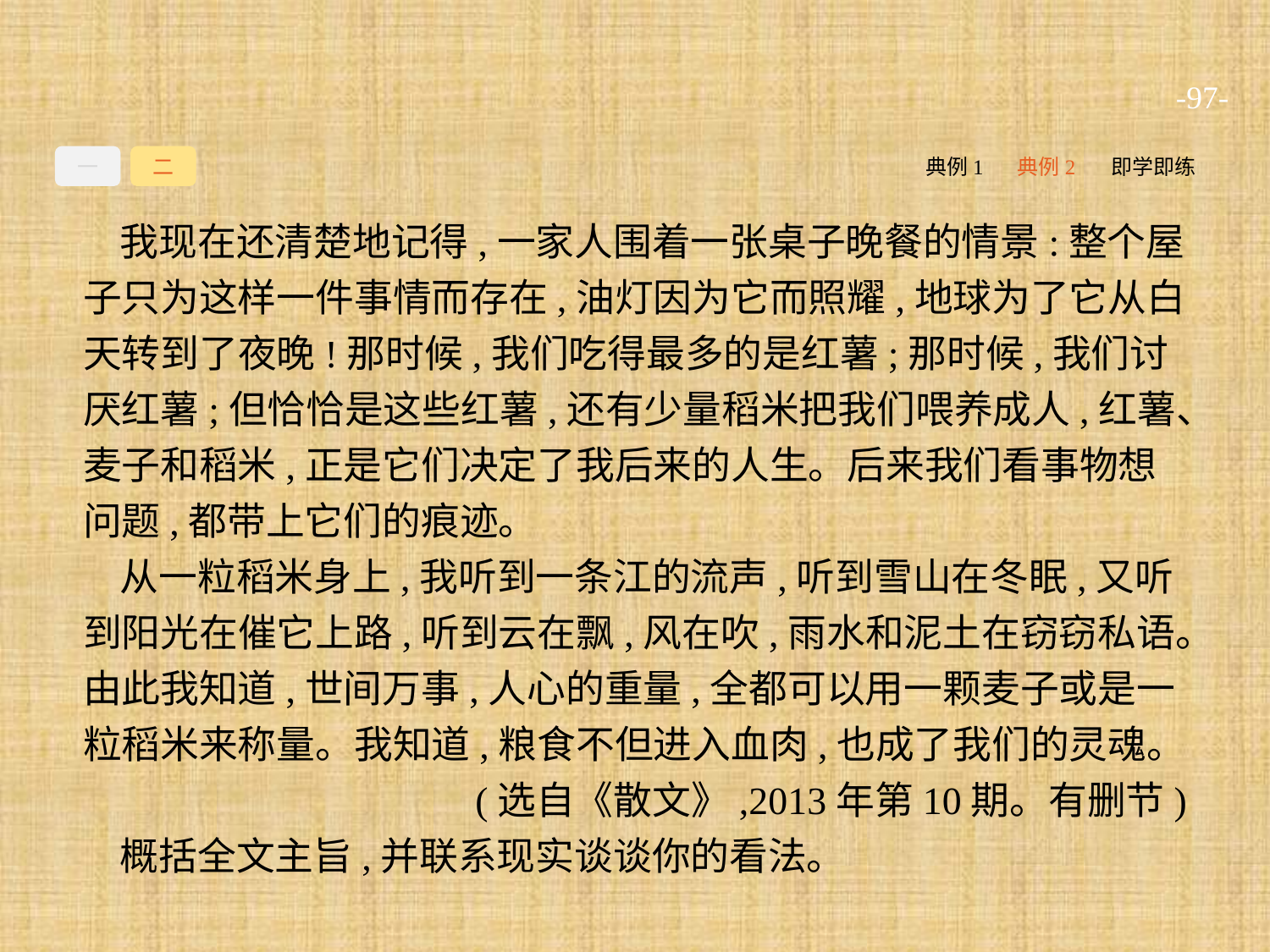

-97-
一
二
典例1
典例2
即学即练
我现在还清楚地记得,一家人围着一张桌子晚餐的情景:整个屋子只为这样一件事情而存在,油灯因为它而照耀,地球为了它从白天转到了夜晚!那时候,我们吃得最多的是红薯;那时候,我们讨厌红薯;但恰恰是这些红薯,还有少量稻米把我们喂养成人,红薯、麦子和稻米,正是它们决定了我后来的人生。后来我们看事物想问题,都带上它们的痕迹。
从一粒稻米身上,我听到一条江的流声,听到雪山在冬眠,又听到阳光在催它上路,听到云在飘,风在吹,雨水和泥土在窃窃私语。由此我知道,世间万事,人心的重量,全都可以用一颗麦子或是一粒稻米来称量。我知道,粮食不但进入血肉,也成了我们的灵魂。
(选自《散文》,2013年第10期。有删节)
概括全文主旨,并联系现实谈谈你的看法。